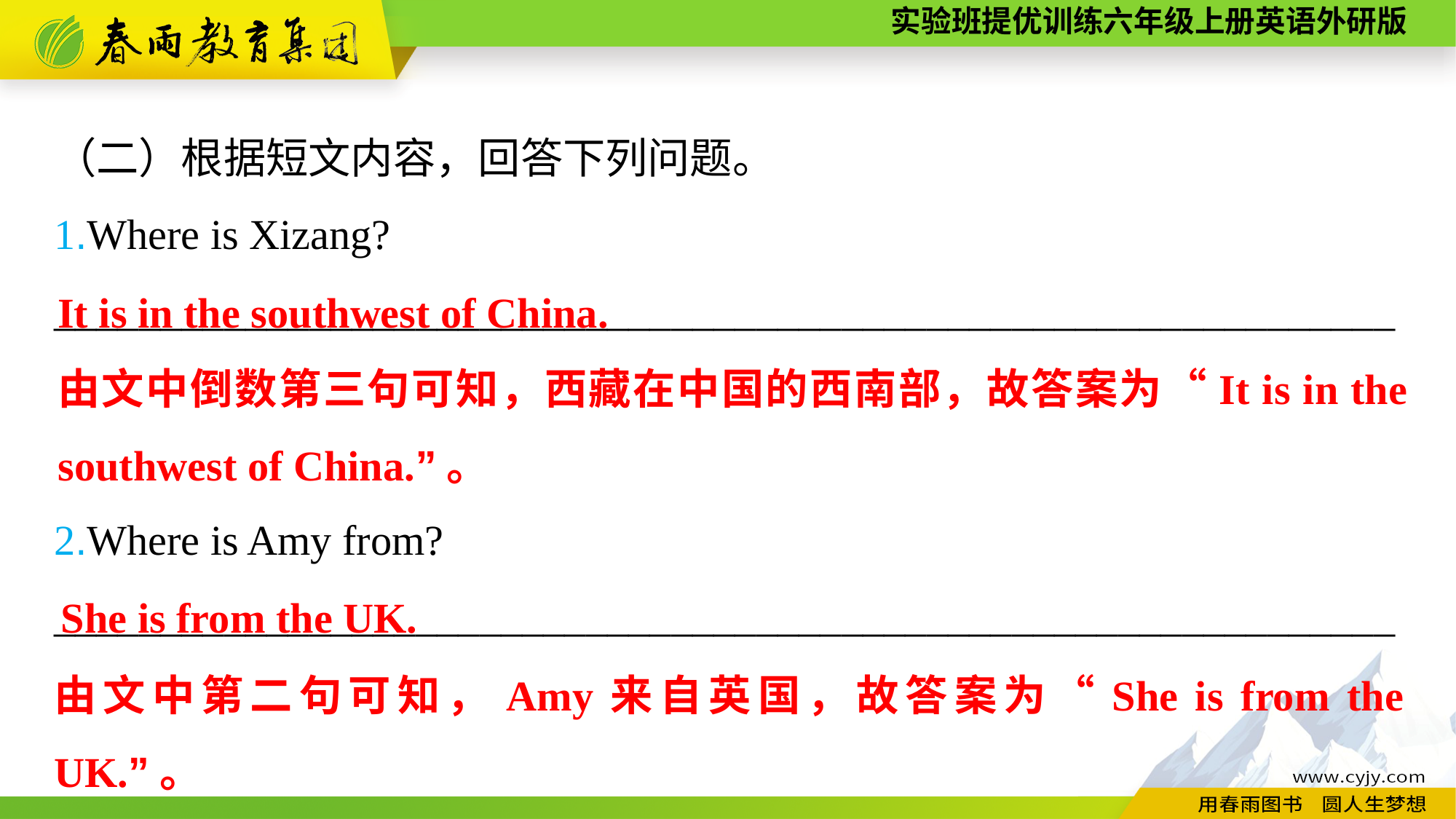

（二）根据短文内容，回答下列问题。
1.Where is Xizang?
_______________________________________________________________

2.Where is Amy from?
_______________________________________________________________
It is in the southwest of China.
由文中倒数第三句可知，西藏在中国的西南部，故答案为“It is in the southwest of China.”。
She is from the UK.
由文中第二句可知，Amy来自英国，故答案为“She is from the UK.”。